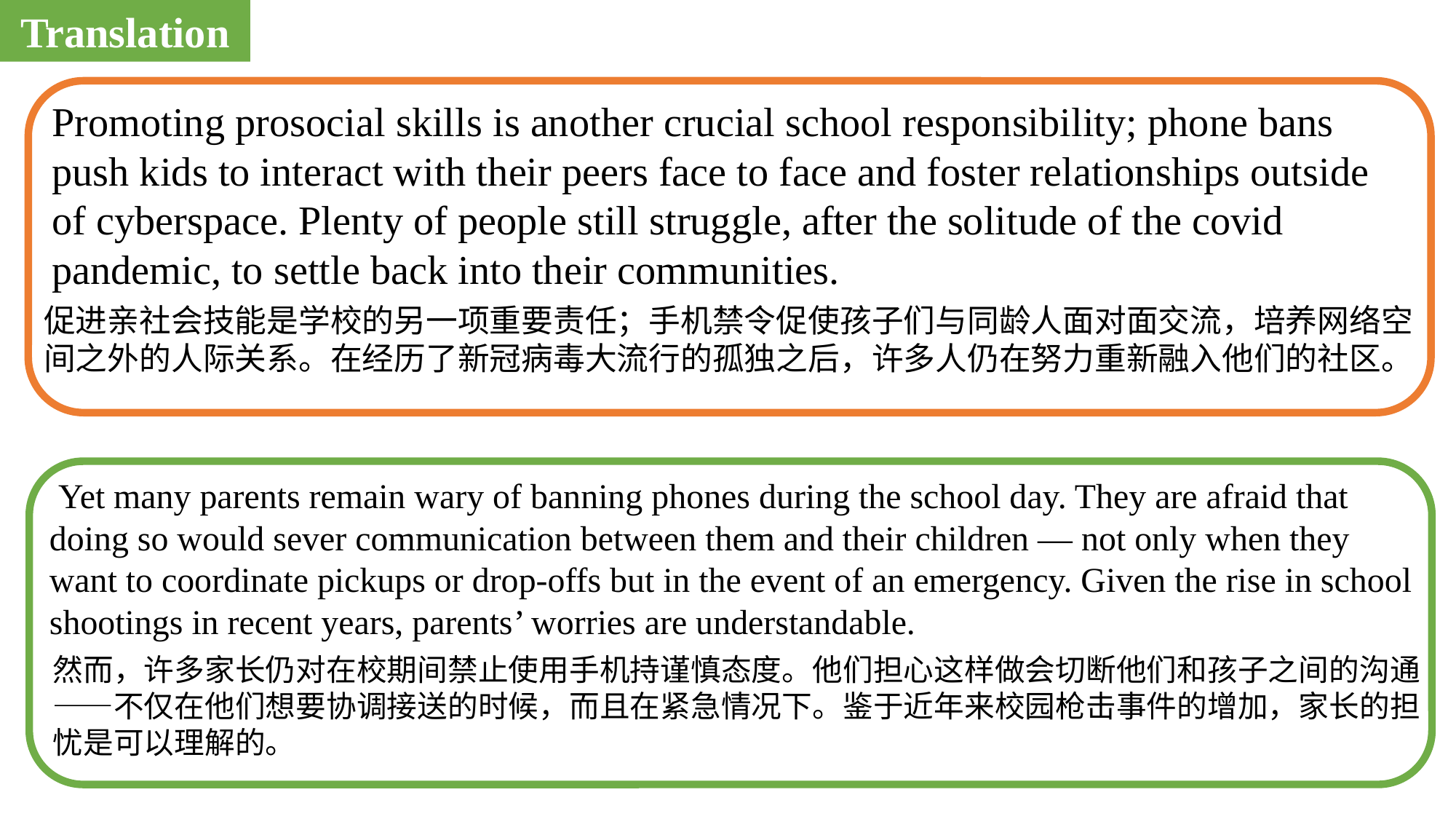

Translation

Promoting prosocial skills is another crucial school responsibility; phone bans push kids to interact with their peers face to face and foster relationships outside of cyberspace. Plenty of people still struggle, after the solitude of the covid pandemic, to settle back into their communities.
促进亲社会技能是学校的另一项重要责任；手机禁令促使孩子们与同龄人面对面交流，培养网络空间之外的人际关系。在经历了新冠病毒大流行的孤独之后，许多人仍在努力重新融入他们的社区。

 Yet many parents remain wary of banning phones during the school day. They are afraid that doing so would sever communication between them and their children — not only when they want to coordinate pickups or drop-offs but in the event of an emergency. Given the rise in school shootings in recent years, parents’ worries are understandable.
然而，许多家长仍对在校期间禁止使用手机持谨慎态度。他们担心这样做会切断他们和孩子之间的沟通——不仅在他们想要协调接送的时候，而且在紧急情况下。鉴于近年来校园枪击事件的增加，家长的担忧是可以理解的。